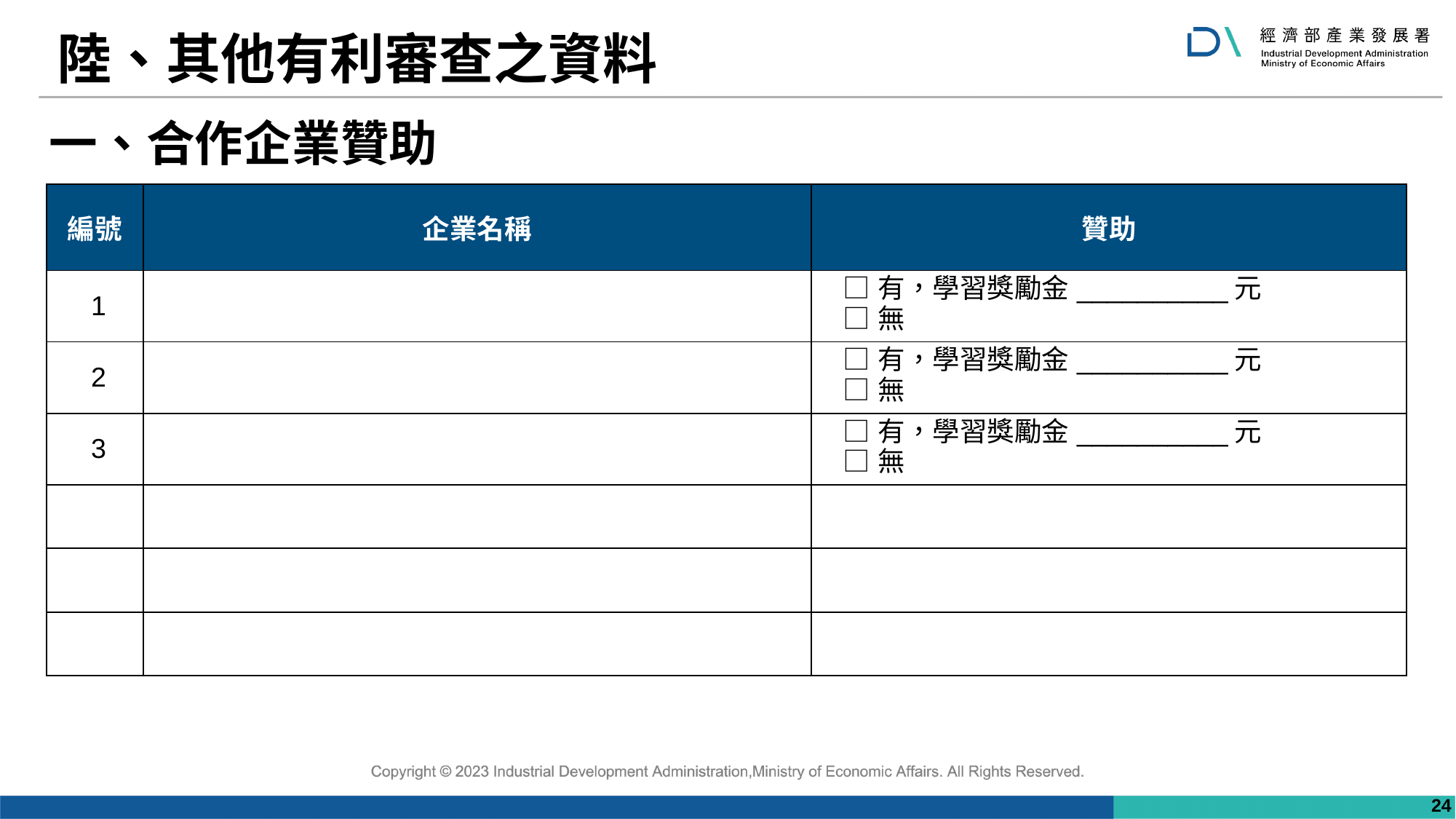

# 陸、其他有利審查之資料
一、合作企業贊助
| 編號 | 企業名稱 | 贊助 |
| --- | --- | --- |
| 1 |  | □有，學習獎勵金\_\_\_\_\_\_\_\_\_\_元 □無 |
| 2 |  | □有，學習獎勵金\_\_\_\_\_\_\_\_\_\_元 □無 |
| 3 |  | □有，學習獎勵金\_\_\_\_\_\_\_\_\_\_元 □無 |
|  |  |  |
|  |  |  |
|  |  |  |
24